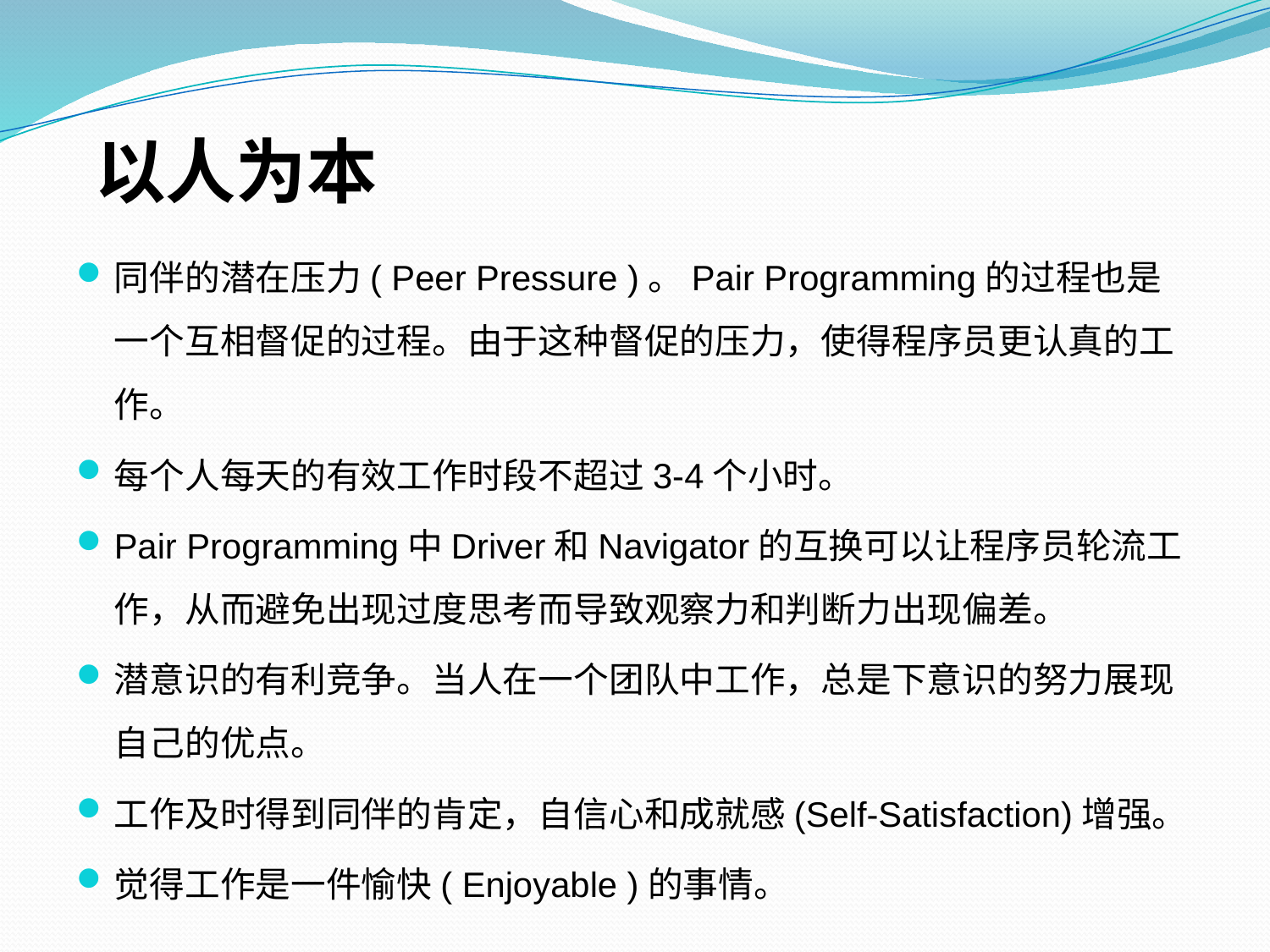

# 以人为本
同伴的潜在压力( Peer Pressure )。Pair Programming的过程也是一个互相督促的过程。由于这种督促的压力，使得程序员更认真的工作。
每个人每天的有效工作时段不超过3-4个小时。
Pair Programming中Driver和Navigator的互换可以让程序员轮流工作，从而避免出现过度思考而导致观察力和判断力出现偏差。
潜意识的有利竞争。当人在一个团队中工作，总是下意识的努力展现自己的优点。
工作及时得到同伴的肯定，自信心和成就感(Self-Satisfaction)增强。
觉得工作是一件愉快( Enjoyable )的事情。